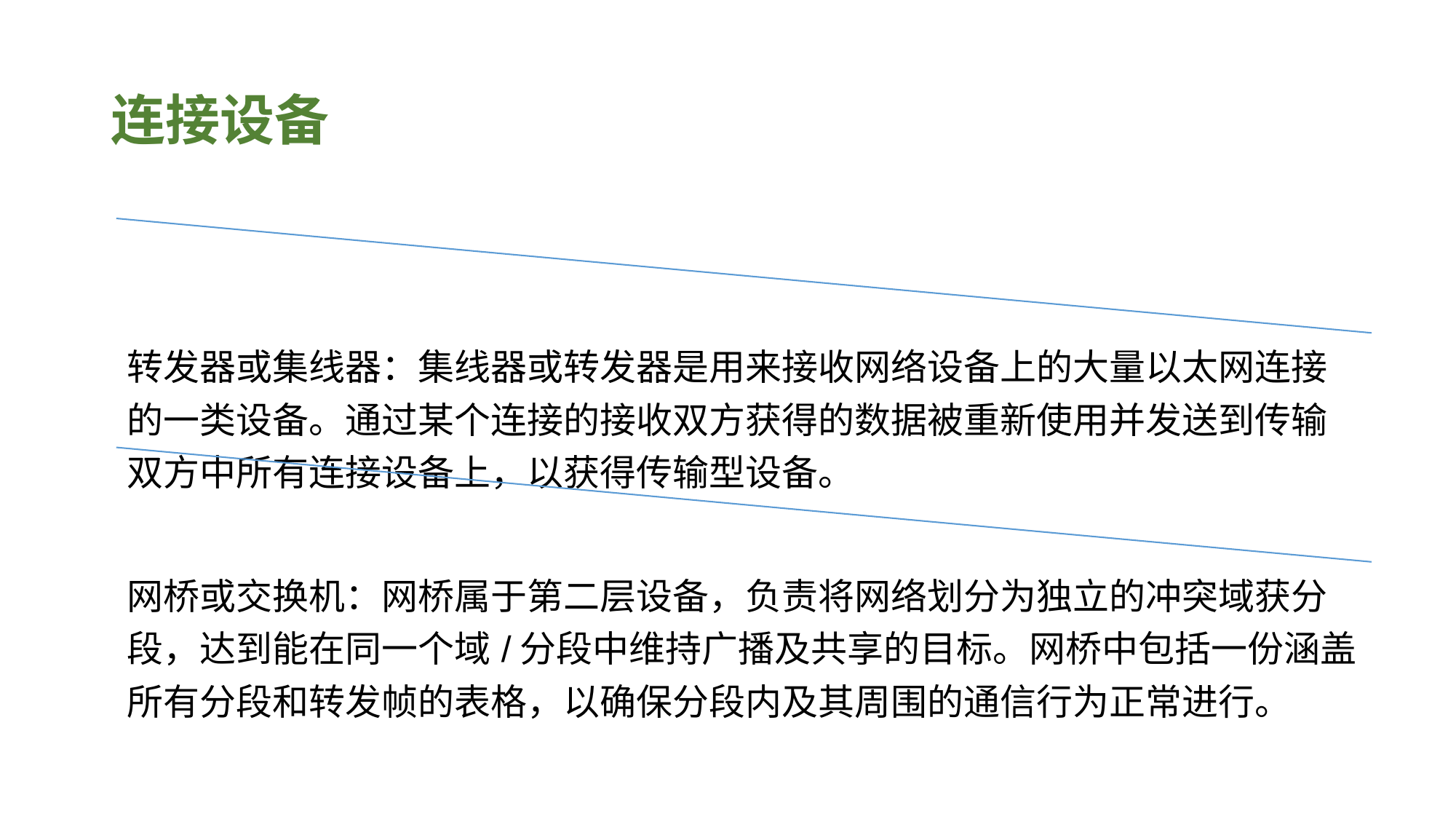

# 连接设备
转发器或集线器：集线器或转发器是用来接收网络设备上的大量以太网连接的一类设备。通过某个连接的接收双方获得的数据被重新使用并发送到传输双方中所有连接设备上，以获得传输型设备。
网桥或交换机：网桥属于第二层设备，负责将网络划分为独立的冲突域获分段，达到能在同一个域/分段中维持广播及共享的目标。网桥中包括一份涵盖所有分段和转发帧的表格，以确保分段内及其周围的通信行为正常进行。